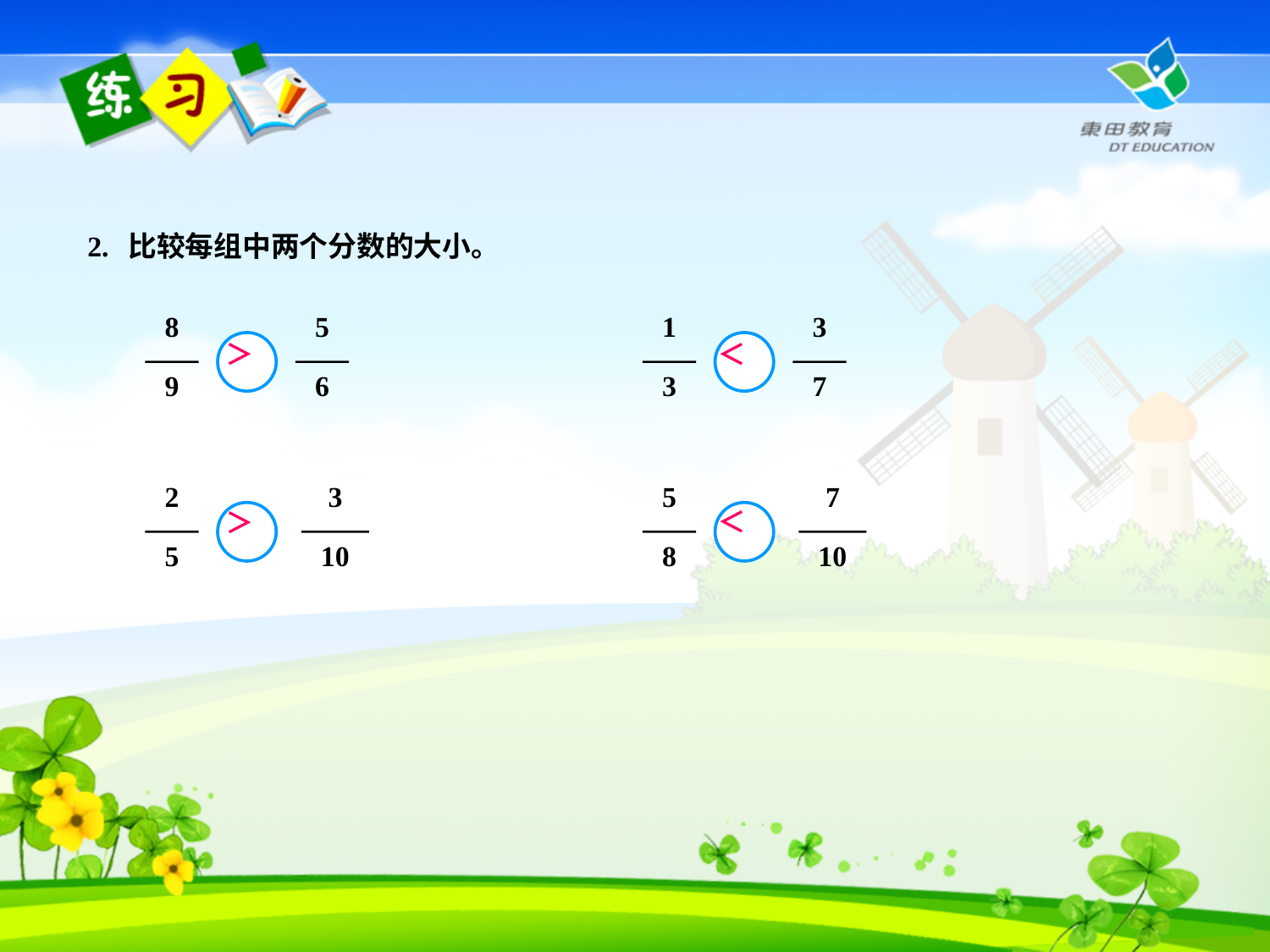

2. 比较每组中两个分数的大小。
8
9

5
6

1
3

3
7

＜
＞

2
5

3
10

5
8

7
10

＜
＞